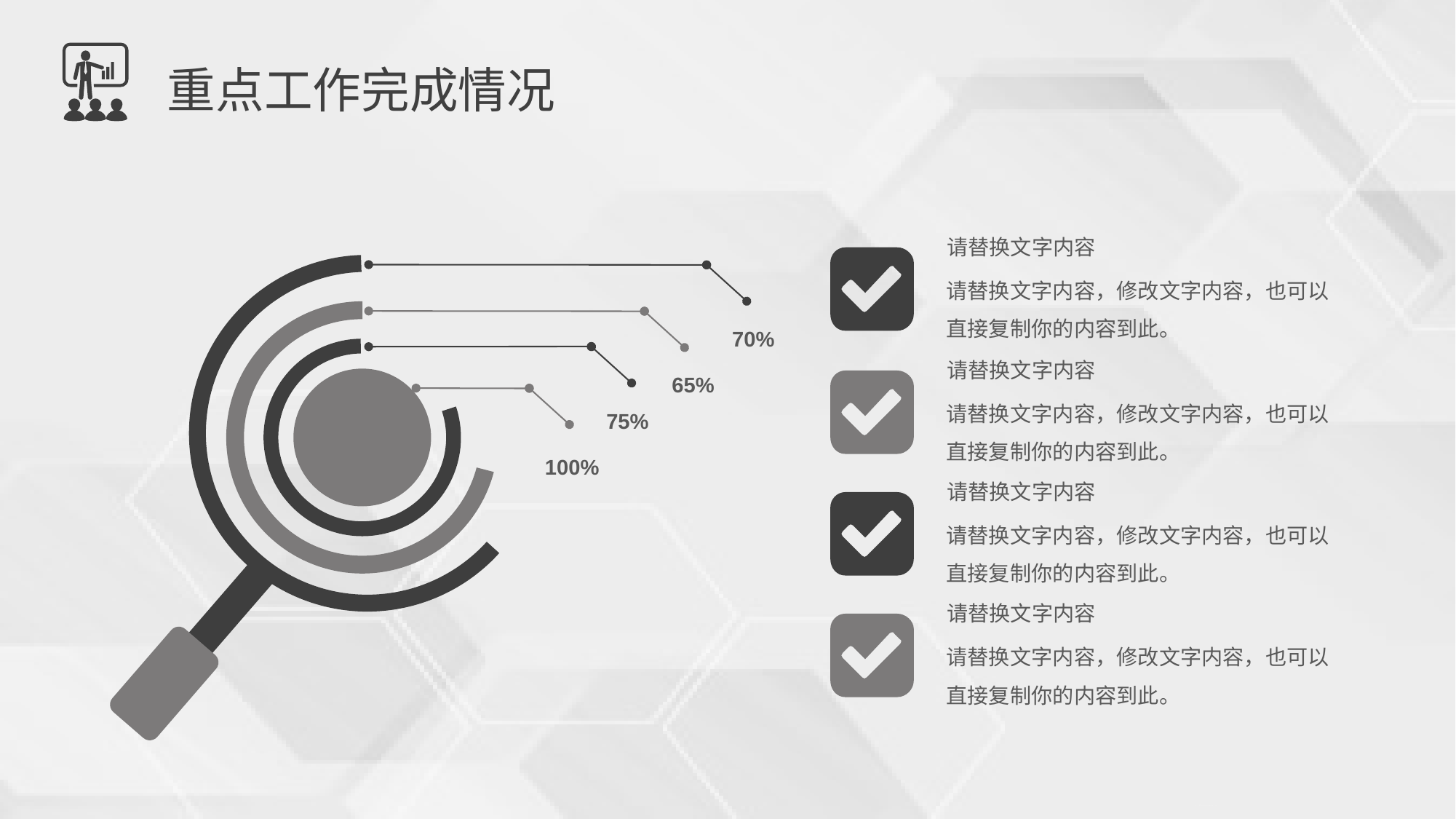

重点工作完成情况
请替换文字内容
请替换文字内容，修改文字内容，也可以直接复制你的内容到此。

70%

请替换文字内容
请替换文字内容，修改文字内容，也可以直接复制你的内容到此。
65%

75%
100%
请替换文字内容
请替换文字内容，修改文字内容，也可以直接复制你的内容到此。

请替换文字内容
请替换文字内容，修改文字内容，也可以直接复制你的内容到此。

PPT下载 http://www.1ppt.com/xiazai/